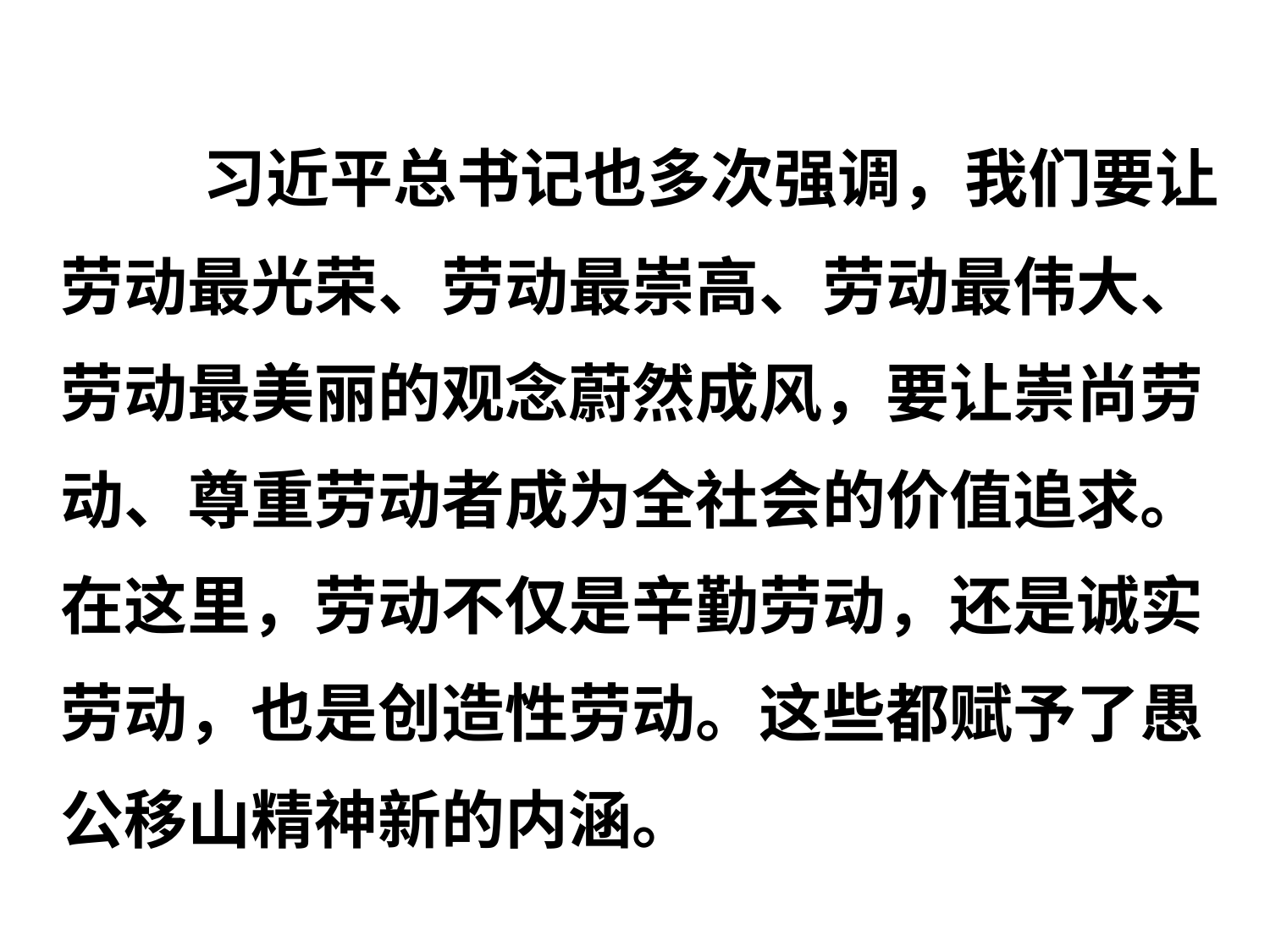

#
           习近平总书记也多次强调，我们要让劳动最光荣、劳动最崇高、劳动最伟大、劳动最美丽的观念蔚然成风，要让崇尚劳动、尊重劳动者成为全社会的价值追求。在这里，劳动不仅是辛勤劳动，还是诚实劳动，也是创造性劳动。这些都赋予了愚公移山精神新的内涵。